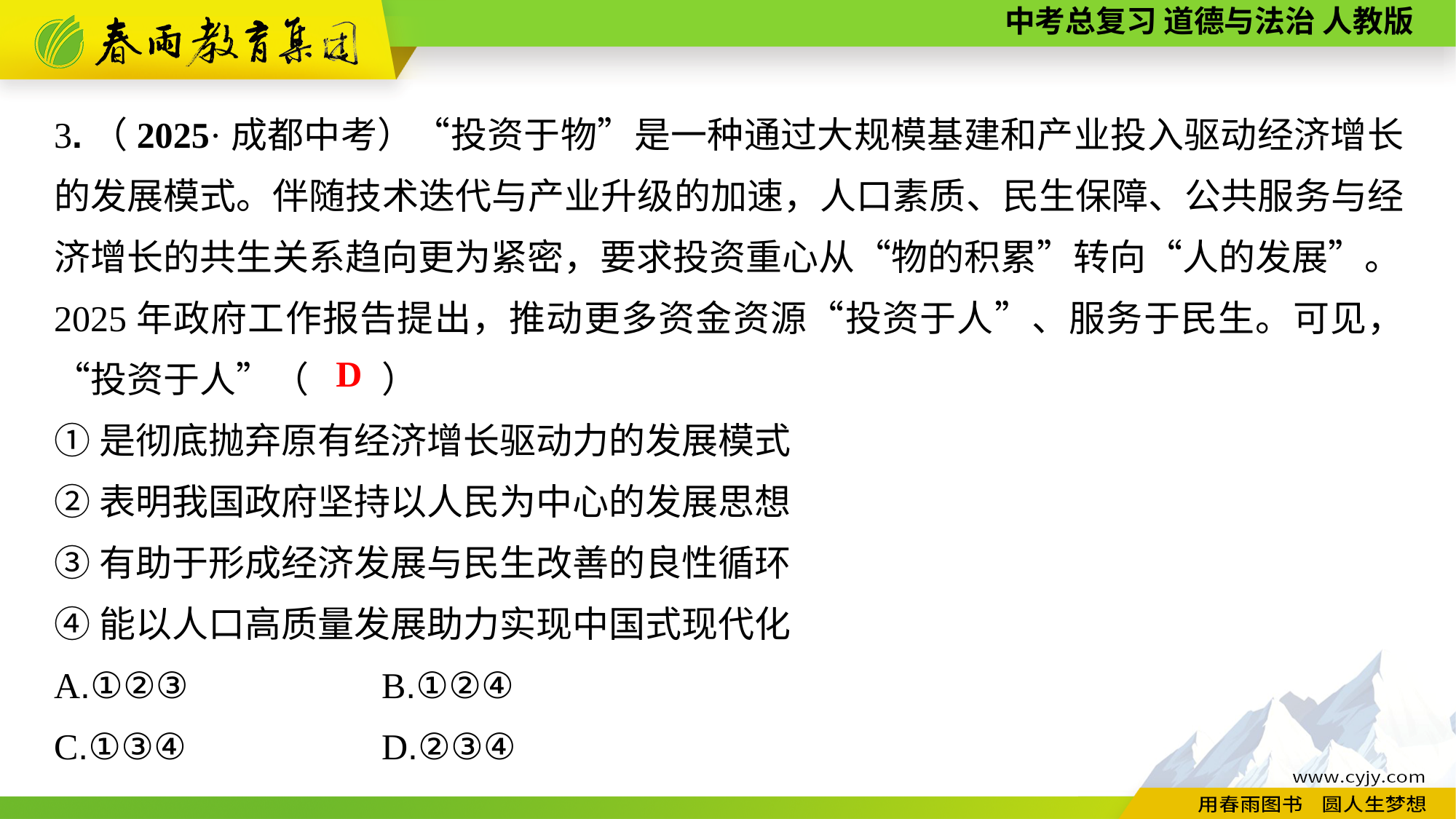

3.（2025·成都中考）“投资于物”是一种通过大规模基建和产业投入驱动经济增长的发展模式。伴随技术迭代与产业升级的加速，人口素质、民生保障、公共服务与经济增长的共生关系趋向更为紧密，要求投资重心从“物的积累”转向“人的发展”。2025年政府工作报告提出，推动更多资金资源“投资于人”、服务于民生。可见，“投资于人”（　　）
①是彻底抛弃原有经济增长驱动力的发展模式
②表明我国政府坚持以人民为中心的发展思想
③有助于形成经济发展与民生改善的良性循环
④能以人口高质量发展助力实现中国式现代化
A.①②③		B.①②④
C.①③④		D.②③④
D